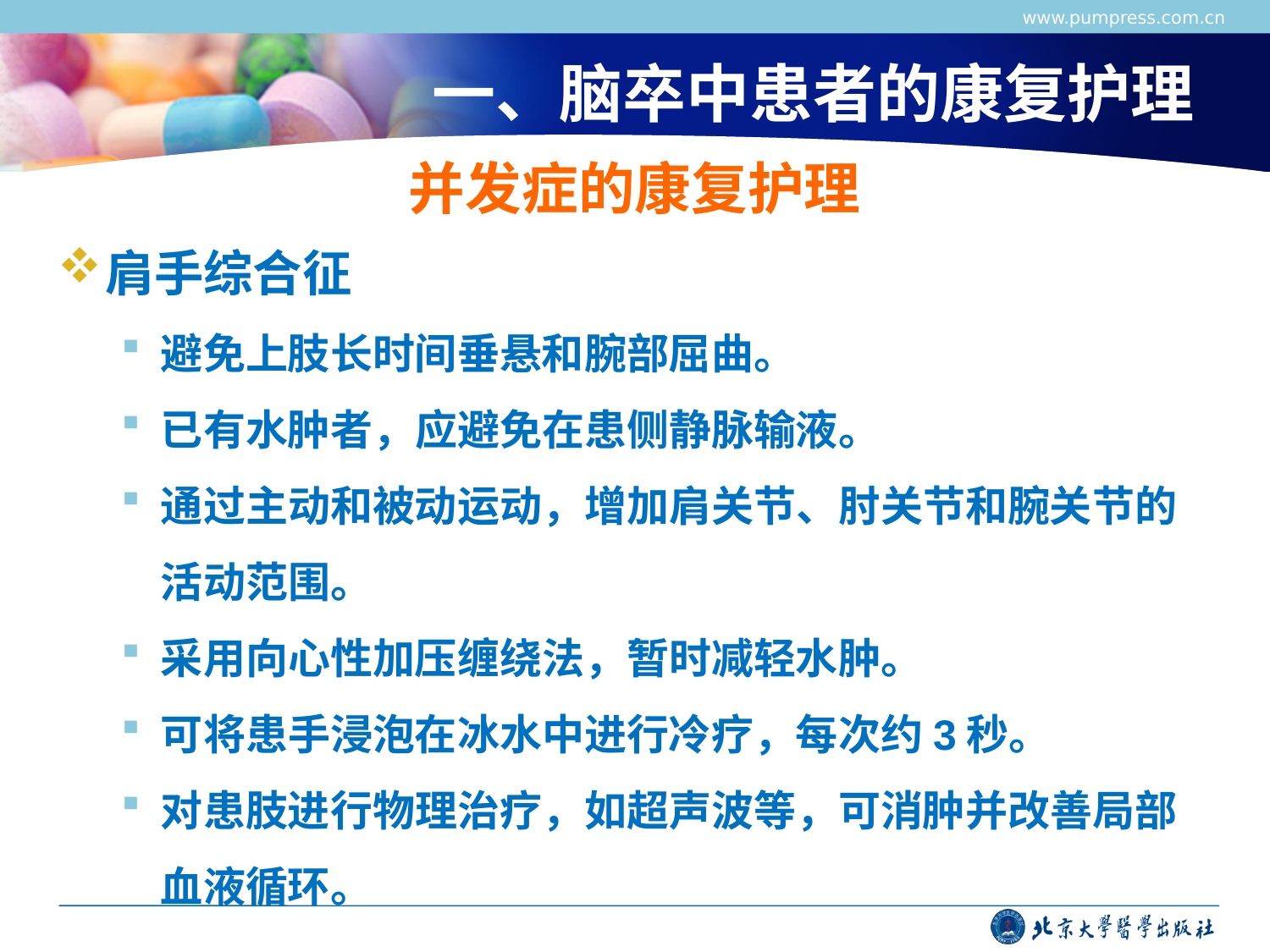

www.pumpress.com.cn
# 一、脑卒中患者的康复护理
并发症的康复护理
肩手综合征
避免上肢长时间垂悬和腕部屈曲。
已有水肿者，应避免在患侧静脉输液。
通过主动和被动运动，增加肩关节、肘关节和腕关节的活动范围。
采用向心性加压缠绕法，暂时减轻水肿。
可将患手浸泡在冰水中进行冷疗，每次约3秒。
对患肢进行物理治疗，如超声波等，可消肿并改善局部血液循环。